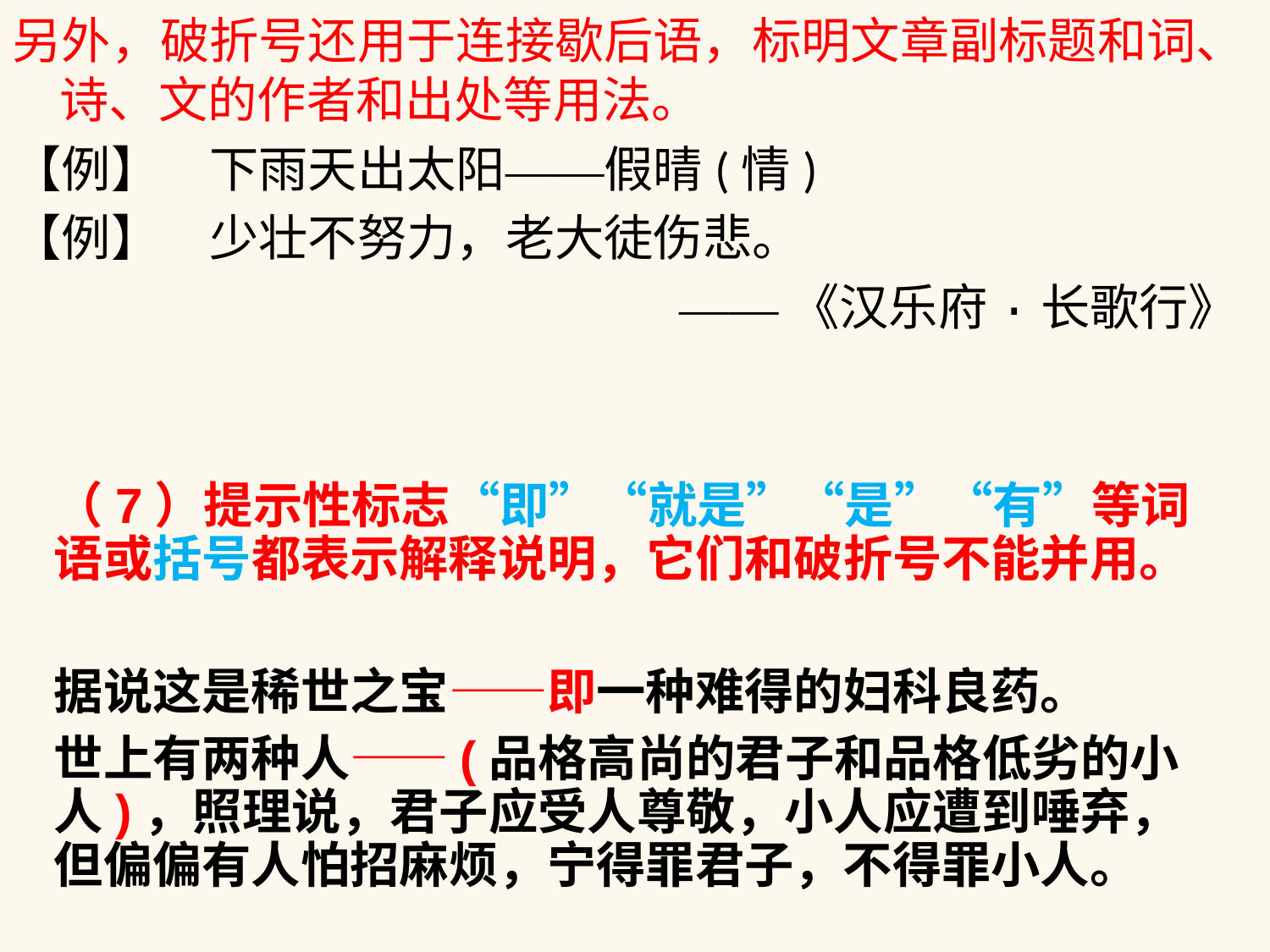

另外，破折号还用于连接歇后语，标明文章副标题和词、诗、文的作者和出处等用法。
【例】　下雨天出太阳——假晴(情)
【例】　少壮不努力，老大徒伤悲。
——《汉乐府·长歌行》
#
（7）提示性标志“即”“就是”“是”“有”等词语或括号都表示解释说明，它们和破折号不能并用。

据说这是稀世之宝——即一种难得的妇科良药。
世上有两种人——(品格高尚的君子和品格低劣的小人)，照理说，君子应受人尊敬，小人应遭到唾弃，但偏偏有人怕招麻烦，宁得罪君子，不得罪小人。